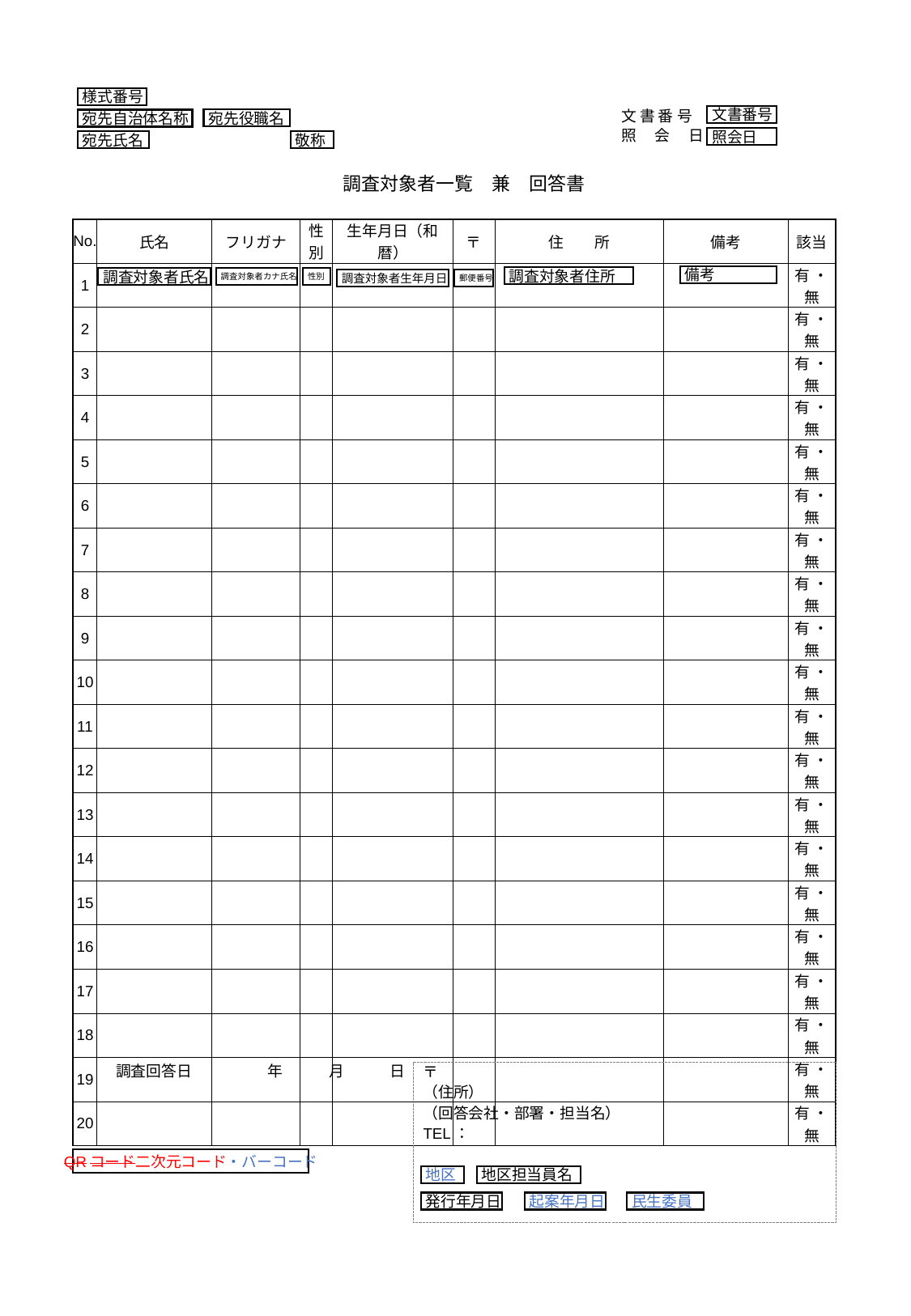

様式番号
文書番号
文 書 番 号
宛先役職名
宛先自治体名称
照　 会　 日
照会日
宛先氏名
敬称
調査対象者一覧　兼　回答書
| No. | 氏名 | フリガナ | 性 別 | 生年月日（和暦） | 〒 | 住　　所 | 備考 | 該当 |
| --- | --- | --- | --- | --- | --- | --- | --- | --- |
| 1 |  |  |  |  |  |  |  | 有 ・ 無 |
| 2 |  |  |  |  |  |  |  | 有 ・ 無 |
| 3 |  |  |  |  |  |  |  | 有 ・ 無 |
| 4 |  |  |  |  |  |  |  | 有 ・ 無 |
| 5 |  |  |  |  |  |  |  | 有 ・ 無 |
| 6 |  |  |  |  |  |  |  | 有 ・ 無 |
| 7 |  |  |  |  |  |  |  | 有 ・ 無 |
| 8 |  |  |  |  |  |  |  | 有 ・ 無 |
| 9 |  |  |  |  |  |  |  | 有 ・ 無 |
| 10 |  |  |  |  |  |  |  | 有 ・ 無 |
| 11 |  |  |  |  |  |  |  | 有 ・ 無 |
| 12 |  |  |  |  |  |  |  | 有 ・ 無 |
| 13 |  |  |  |  |  |  |  | 有 ・ 無 |
| 14 |  |  |  |  |  |  |  | 有 ・ 無 |
| 15 |  |  |  |  |  |  |  | 有 ・ 無 |
| 16 |  |  |  |  |  |  |  | 有 ・ 無 |
| 17 |  |  |  |  |  |  |  | 有 ・ 無 |
| 18 |  |  |  |  |  |  |  | 有 ・ 無 |
| 19 |  |  |  |  |  |  |  | 有 ・ 無 |
| 20 |  |  |  |  |  |  |  | 有 ・ 無 |
備考
調査対象者住所
調査対象者カナ氏名
性別
調査対象者氏名
調査対象者生年月日
郵便番号
調査回答日　　　　　年　　　月　　　日
〒
（住所）
（回答会社・部署・担当名）
TEL：
QRコード二次元コード・バーコード
地区
地区担当員名
発行年月日
起案年月日
民生委員